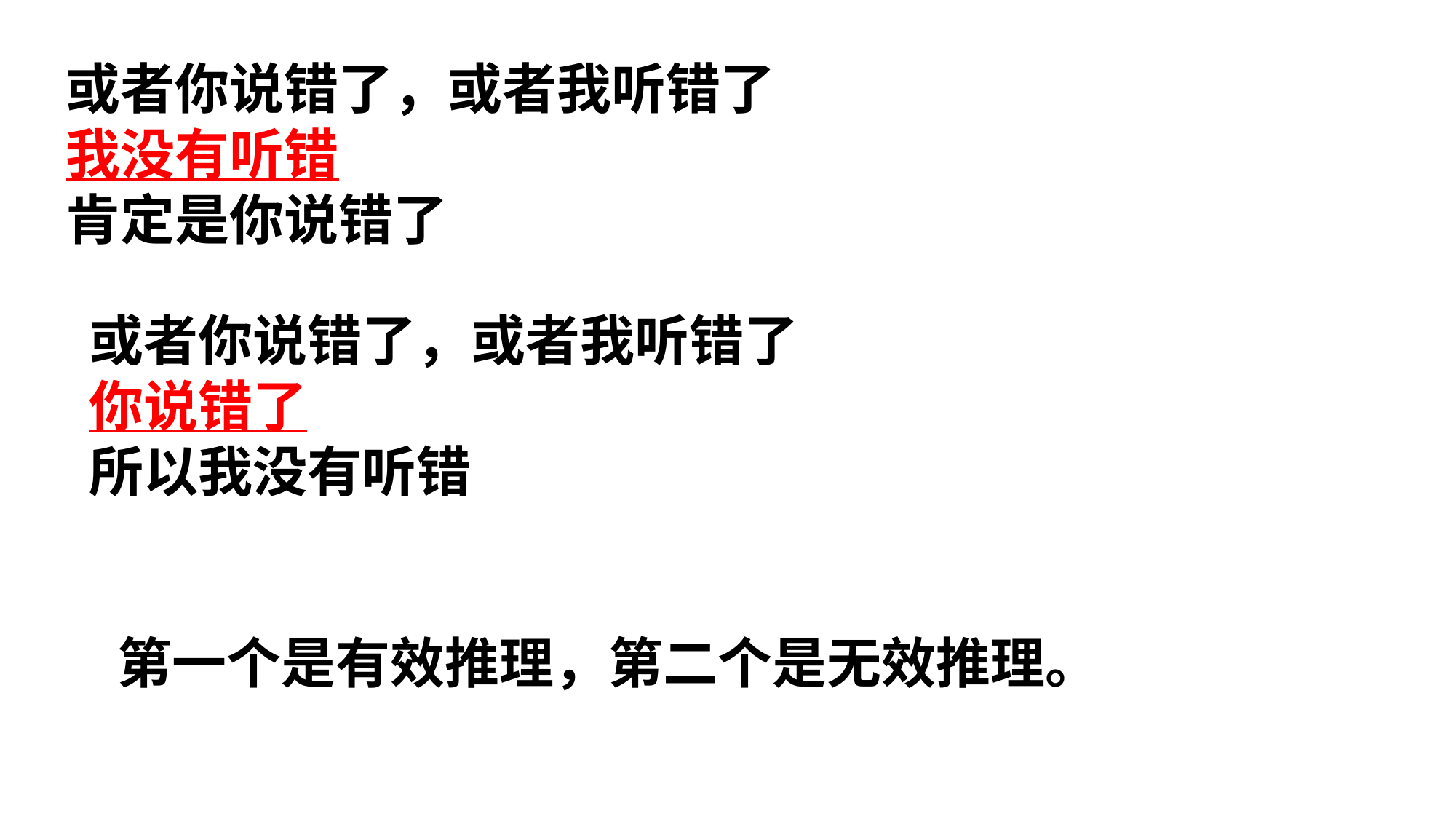

或者你说错了，或者我听错了
我没有听错
肯定是你说错了
或者你说错了，或者我听错了
你说错了
所以我没有听错

第一个是有效推理，第二个是无效推理。